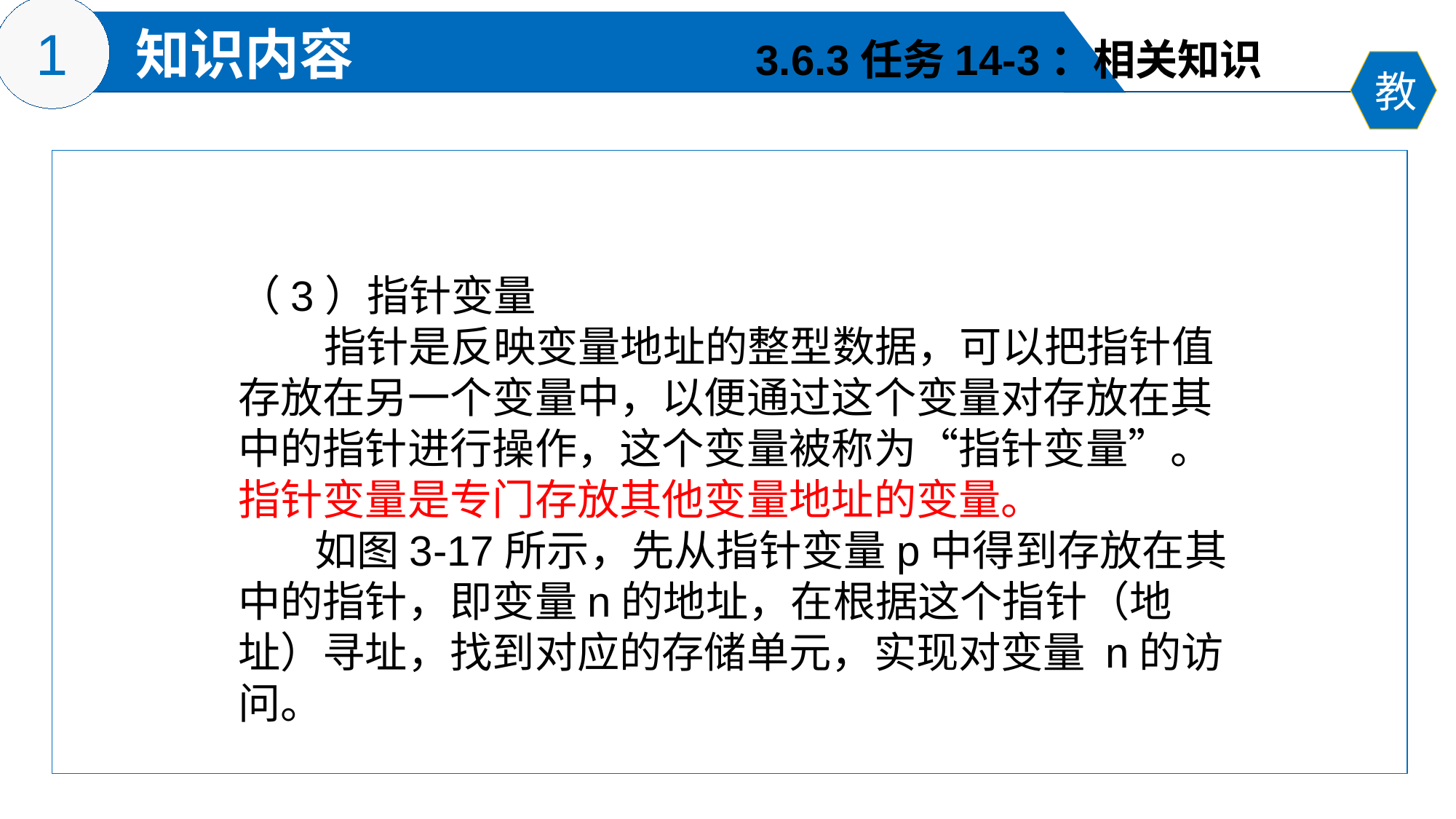

3.6.3任务14-3：相关知识
（3）指针变量
        指针是反映变量地址的整型数据，可以把指针值存放在另一个变量中，以便通过这个变量对存放在其中的指针进行操作，这个变量被称为“指针变量”。指针变量是专门存放其他变量地址的变量。
       如图3-17所示，先从指针变量p中得到存放在其中的指针，即变量n的地址，在根据这个指针（地址）寻址，找到对应的存储单元，实现对变量 n的访问。